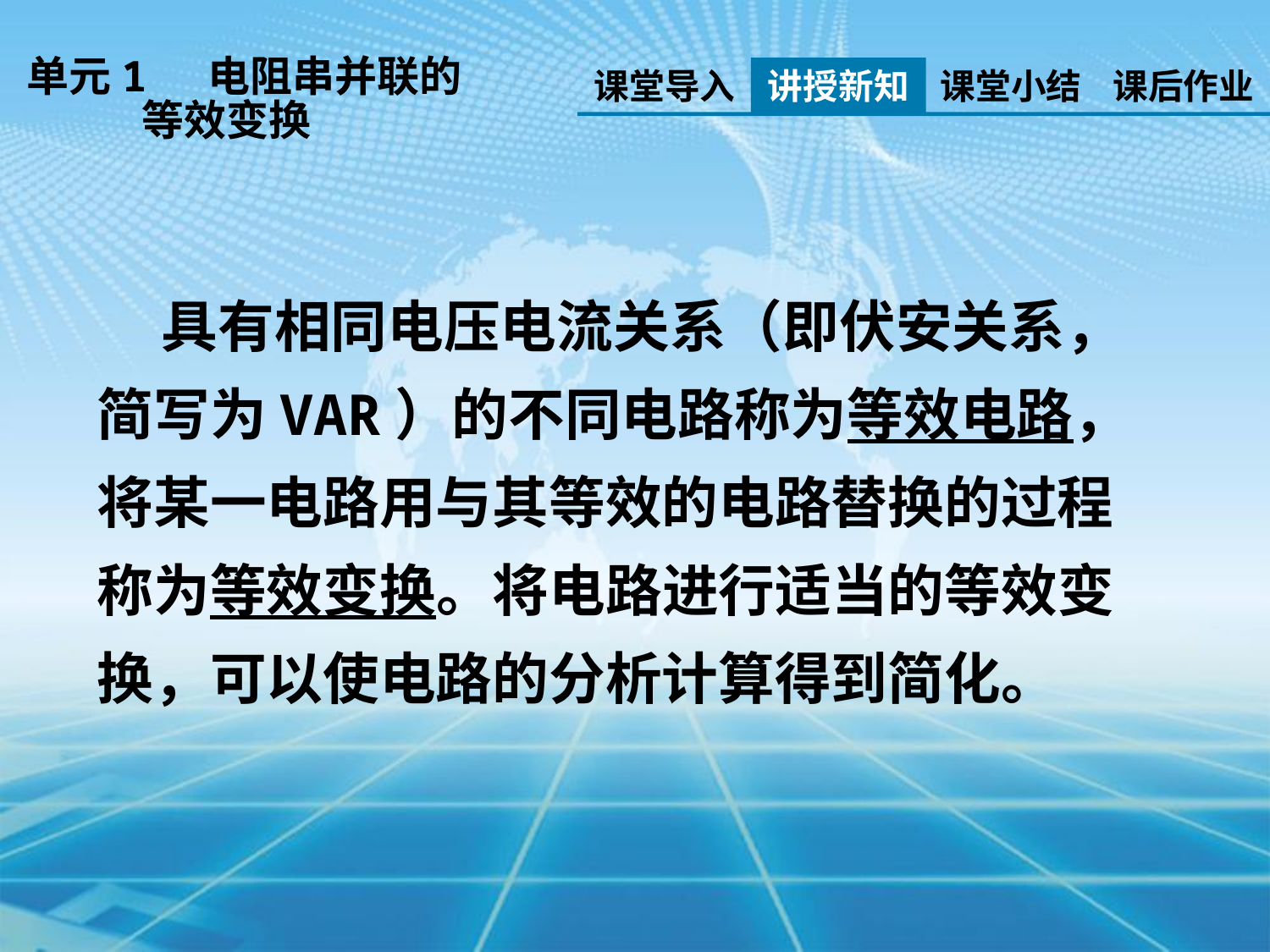

单元1  电阻串并联的
           等效变换
课堂导入
讲授新知
课堂小结
课后作业
    具有相同电压电流关系（即伏安关系，简写为VAR）的不同电路称为等效电路，将某一电路用与其等效的电路替换的过程称为等效变换。将电路进行适当的等效变换，可以使电路的分析计算得到简化。